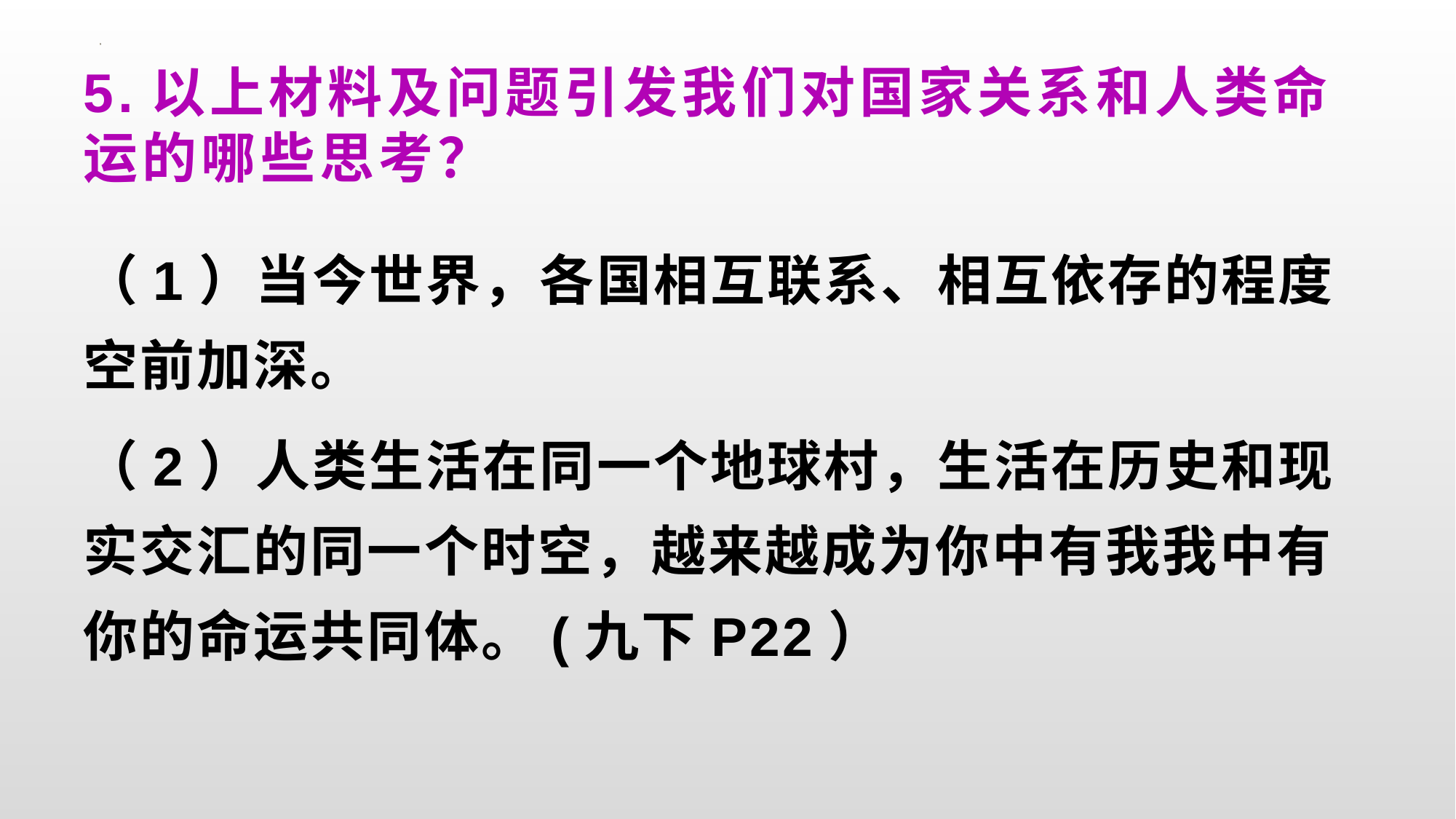

# 5.以上材料及问题引发我们对国家关系和人类命运的哪些思考？
（1）当今世界，各国相互联系、相互依存的程度空前加深。
（2）人类生活在同一个地球村，生活在历史和现实交汇的同一个时空，越来越成为你中有我我中有你的命运共同体。(九下P22）